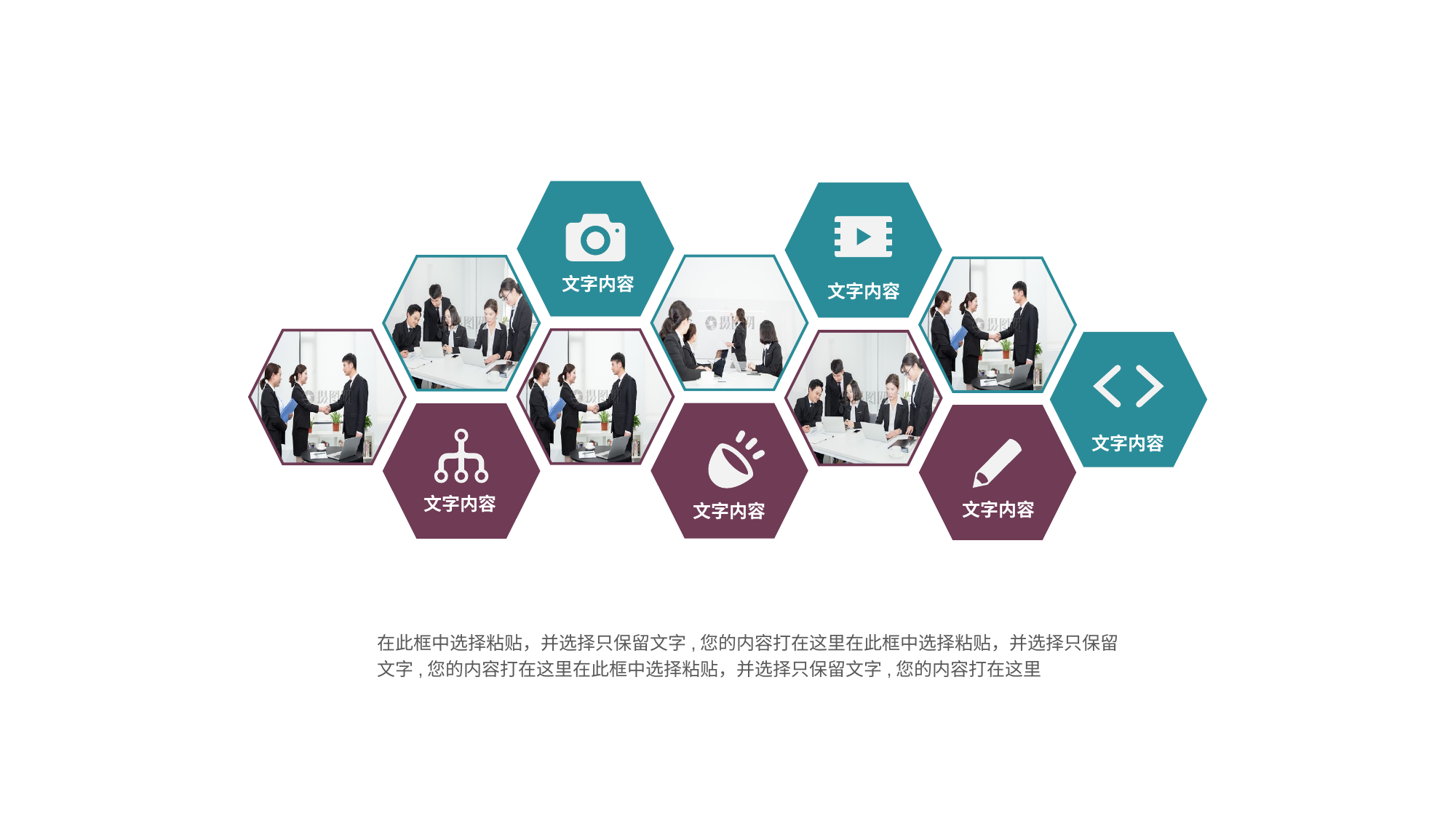

文字内容
文字内容

文字内容

文字内容
文字内容
文字内容
在此框中选择粘贴，并选择只保留文字,您的内容打在这里在此框中选择粘贴，并选择只保留文字,您的内容打在这里在此框中选择粘贴，并选择只保留文字,您的内容打在这里